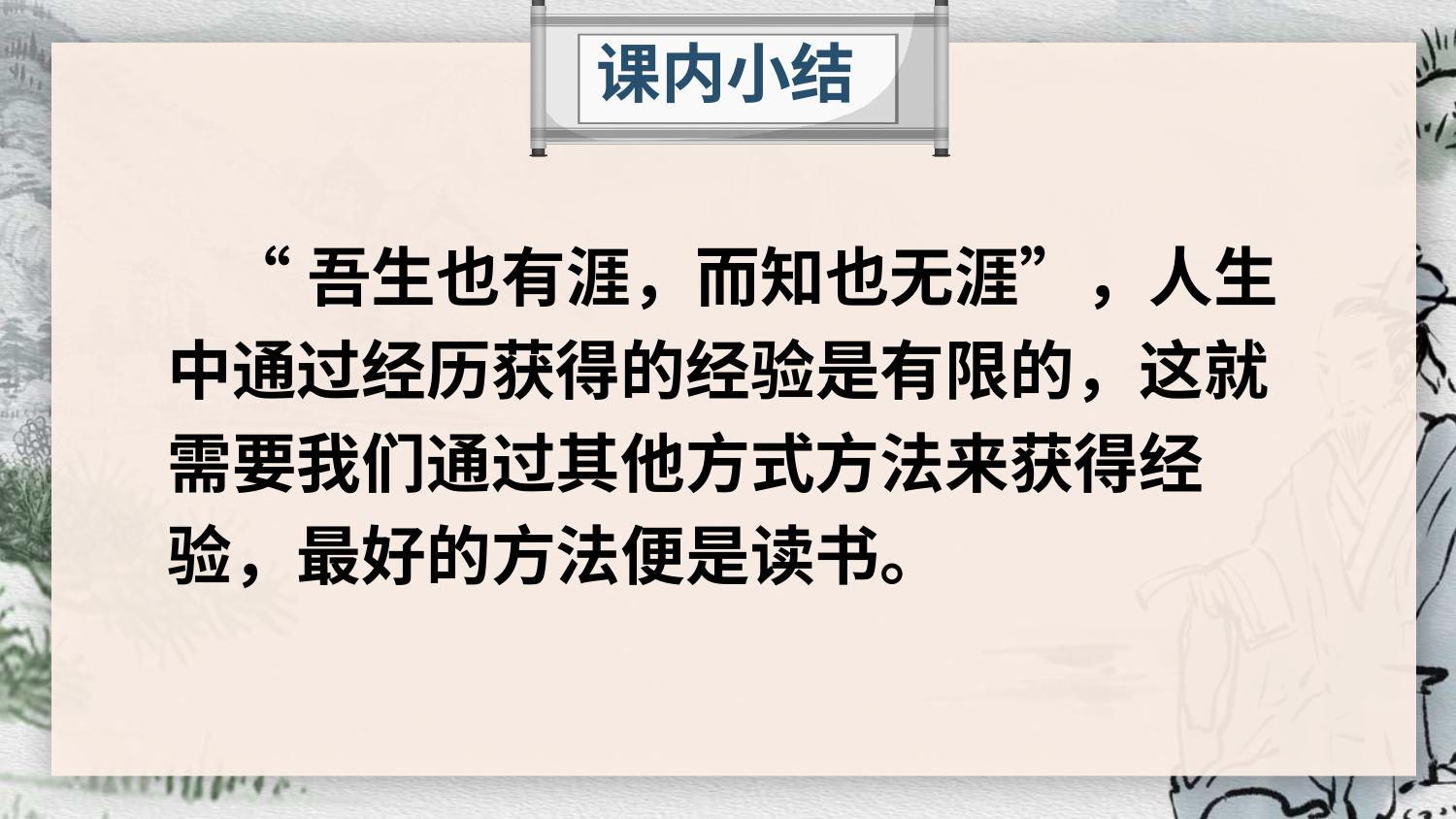

课内小结
    “吾生也有涯，而知也无涯”，人生中通过经历获得的经验是有限的，这就需要我们通过其他方式方法来获得经验，最好的方法便是读书。